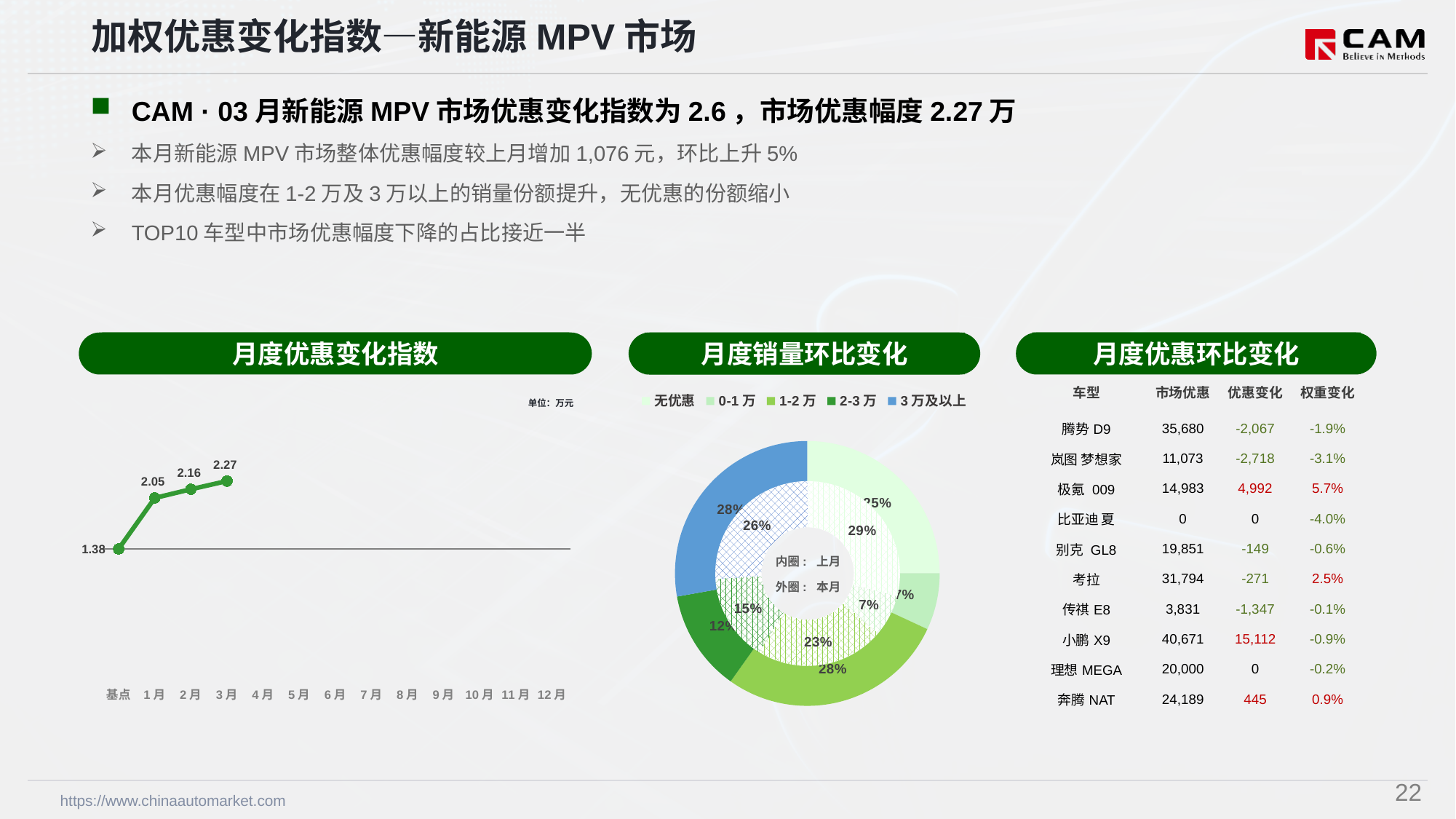

加权优惠变化指数—新能源MPV市场
CAM · 03月新能源MPV市场优惠变化指数为2.6，市场优惠幅度2.27万
本月新能源MPV市场整体优惠幅度较上月增加1,076元，环比上升5%
本月优惠幅度在1-2万及3万以上的销量份额提升，无优惠的份额缩小
TOP10车型中市场优惠幅度下降的占比接近一半
月度优惠变化指数

月度优惠环比变化

月度销量环比变化

### Chart

| Category | 销量 |
|---|---|
| 无优惠 | 7997.0 |
| 0-1万 | 2222.0 |
| 1-2万 | 8939.0 |
| 2-3万 | 3959.0 |
| 3万及以上 | 8903.0 |

### Chart

| Category | 销量 |
|---|---|
| 无优惠 | 6184.0 |
| 0-1万 | 1551.0 |
| 1-2万 | 4808.0 |
| 2-3万 | 3256.0 |
| 3万及以上 | 5532.0 |
内圈:  上月
外圈:  本月
| 车型 | 市场优惠 | 优惠变化 | 权重变化 |
| --- | --- | --- | --- |
| 腾势D9 | 35,680 | -2,067 | -1.9% |
| 岚图 梦想家 | 11,073 | -2,718 | -3.1% |
| 极氪 009 | 14,983 | 4,992 | 5.7% |
| 比亚迪 夏 | 0 | 0 | -4.0% |
| 别克 GL8 | 19,851 | -149 | -0.6% |
| 考拉 | 31,794 | -271 | 2.5% |
| 传祺E8 | 3,831 | -1,347 | -0.1% |
| 小鹏X9 | 40,671 | 15,112 | -0.9% |
| 理想MEGA | 20,000 | 0 | -0.2% |
| 奔腾NAT | 24,189 | 445 | 0.9% |

### Chart

| Category | Y2024 |
|---|---|
| 基点 | 0.0 |
| 1月 | 1.99 |
| 2月 | 2.33 |
| 3月 | 2.65 |
| 4月 | None |
| 5月 | None |
| 6月 | None |
| 7月 | None |
| 8月 | None |
| 9月 | None |
| 10月 | None |
| 11月 | None |
| 12月 | None |
单位：万元
22